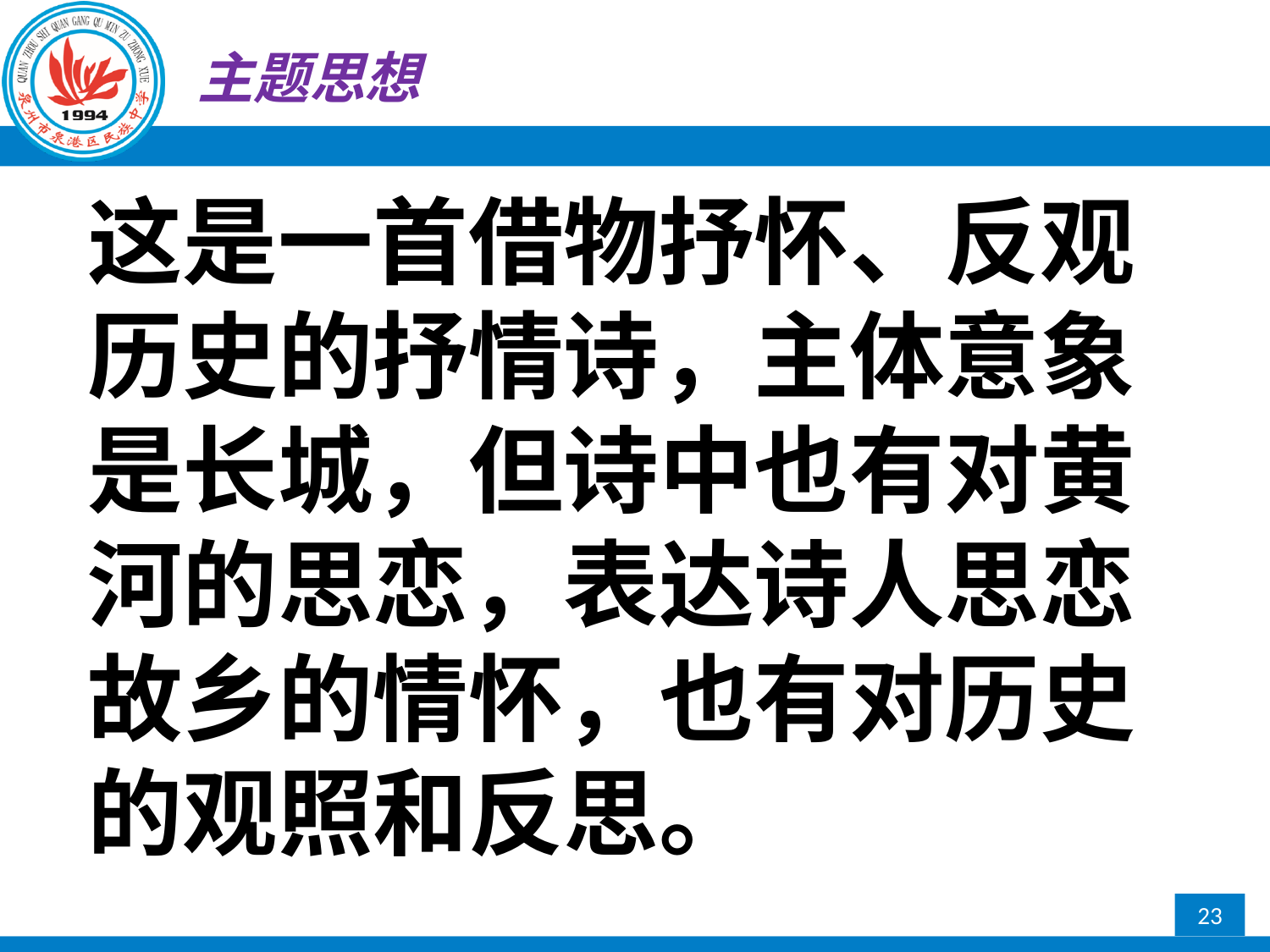

# 主题思想
这是一首借物抒怀、反观历史的抒情诗，主体意象是长城，但诗中也有对黄河的思恋，表达诗人思恋故乡的情怀，也有对历史的观照和反思。